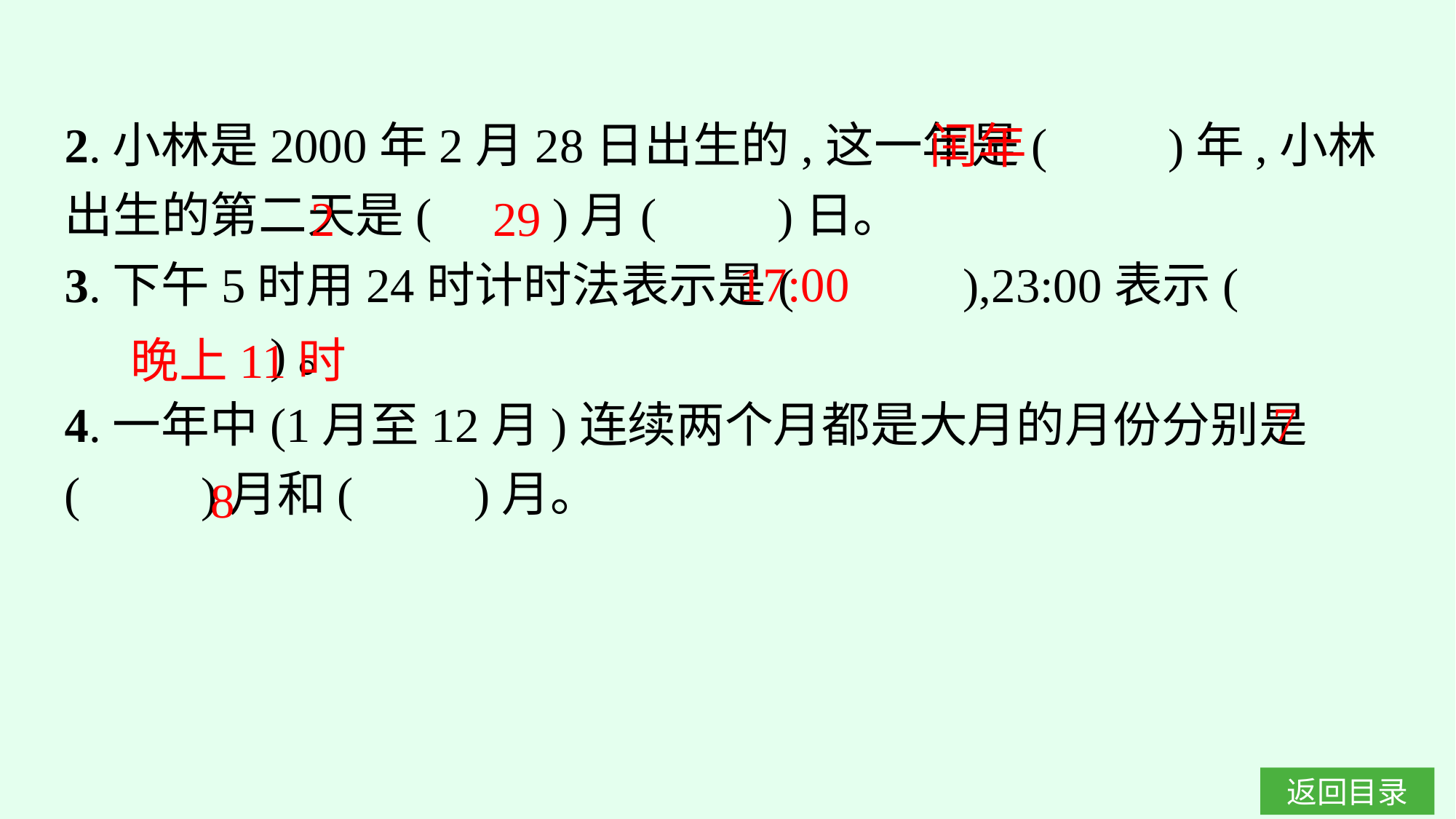

2.小林是2000年2月28日出生的,这一年是(　　)年,小林出生的第二天是(　　)月(　　)日。
3.下午5时用24时计时法表示是(　　　),23:00表示(　　　　　　)。
4.一年中(1月至12月)连续两个月都是大月的月份分别是(　　)月和(　　)月。
闰年
2
29
17:00
晚上11时
7
8